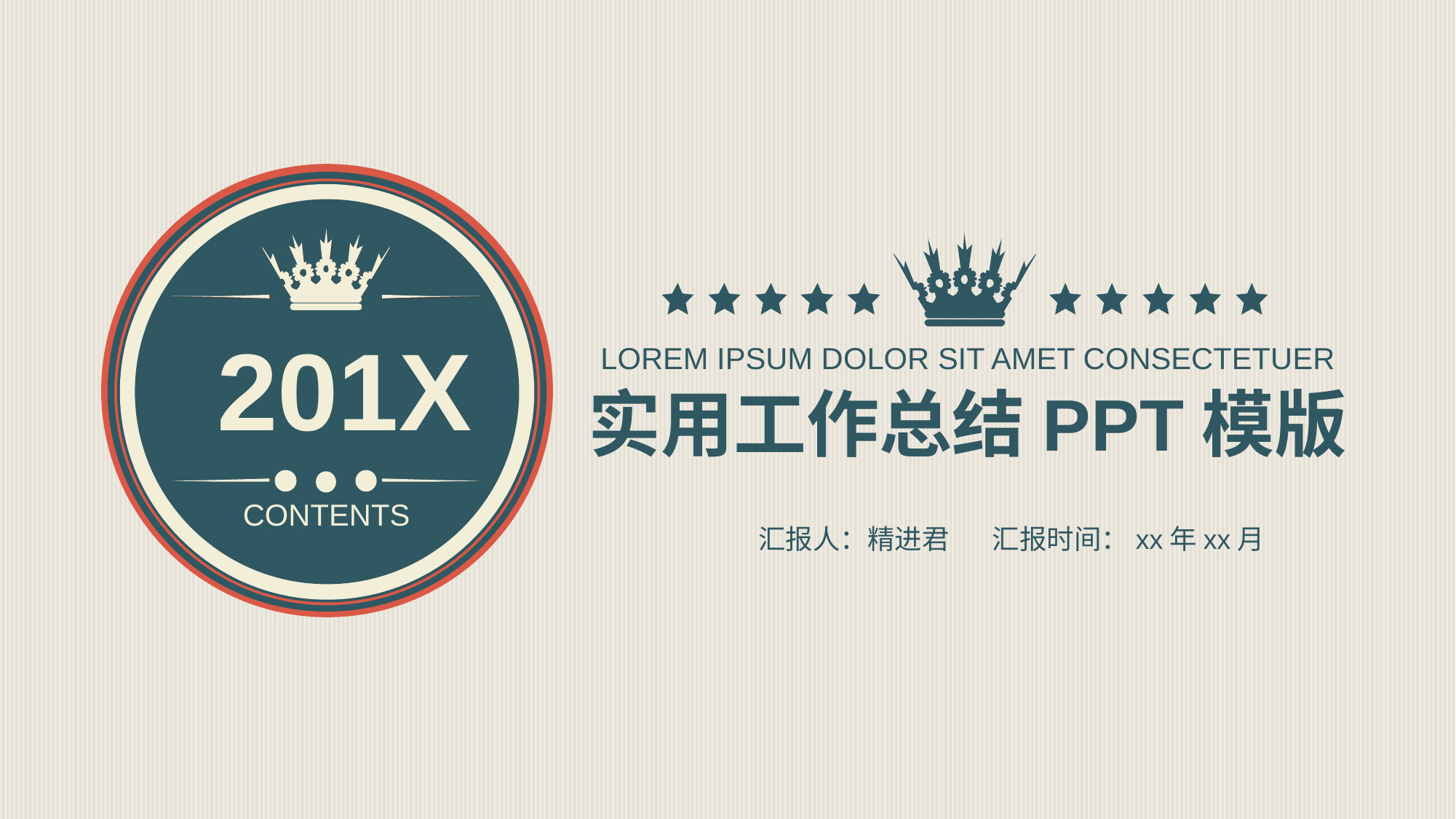

201X

LOREM IPSUM DOLOR SIT AMET CONSECTETUER
实用工作总结PPT模版

CONTENTS
汇报人：精进君       汇报时间：xx年xx月